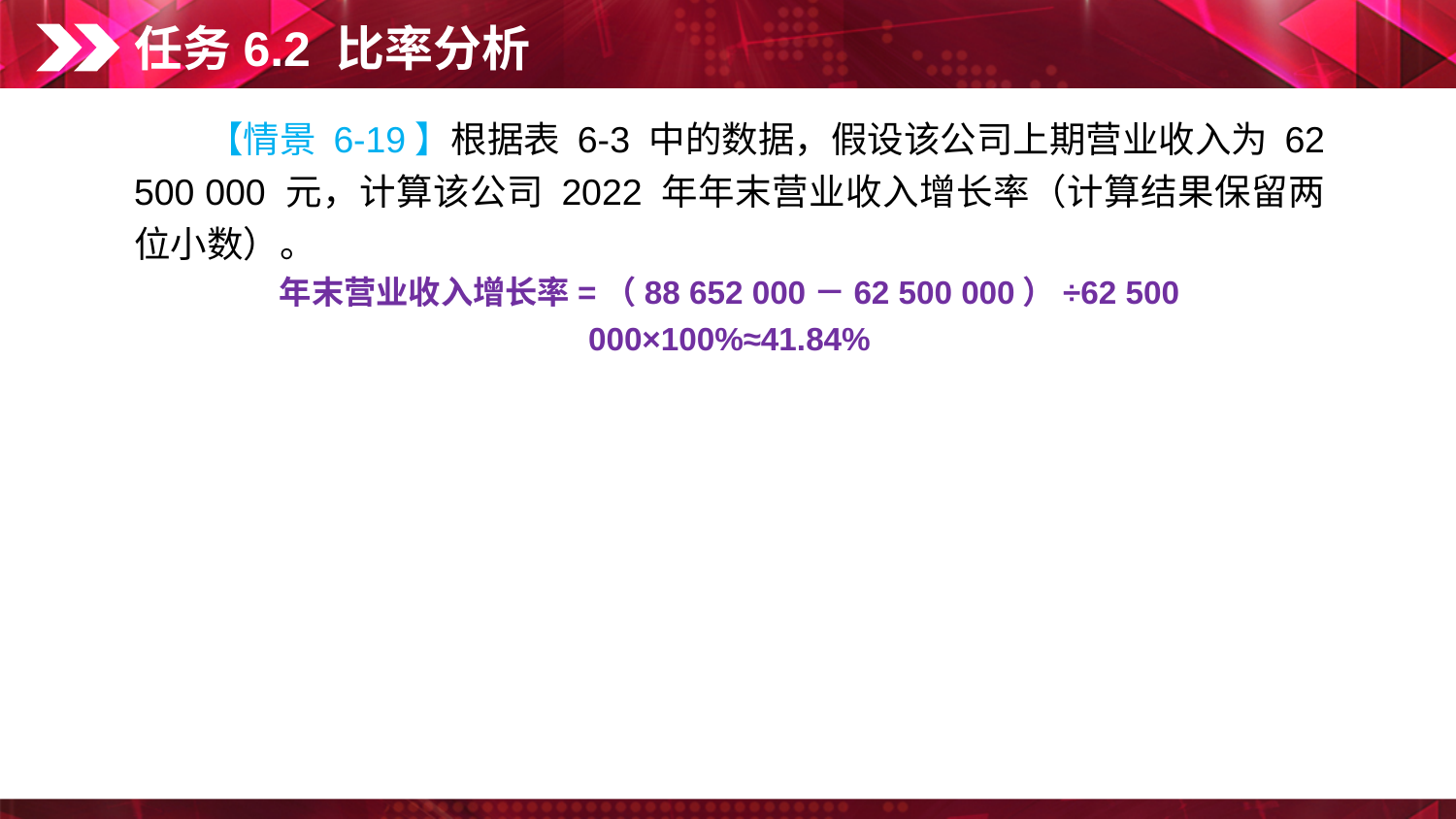

任务6.2 比率分析

　　【情景 6-19】根据表 6-3 中的数据，假设该公司上期营业收入为 62 500 000 元，计算该公司 2022 年年末营业收入增长率（计算结果保留两位小数）。
年末营业收入增长率=（88 652 000－62 500 000）÷62 500 000×100%≈41.84%